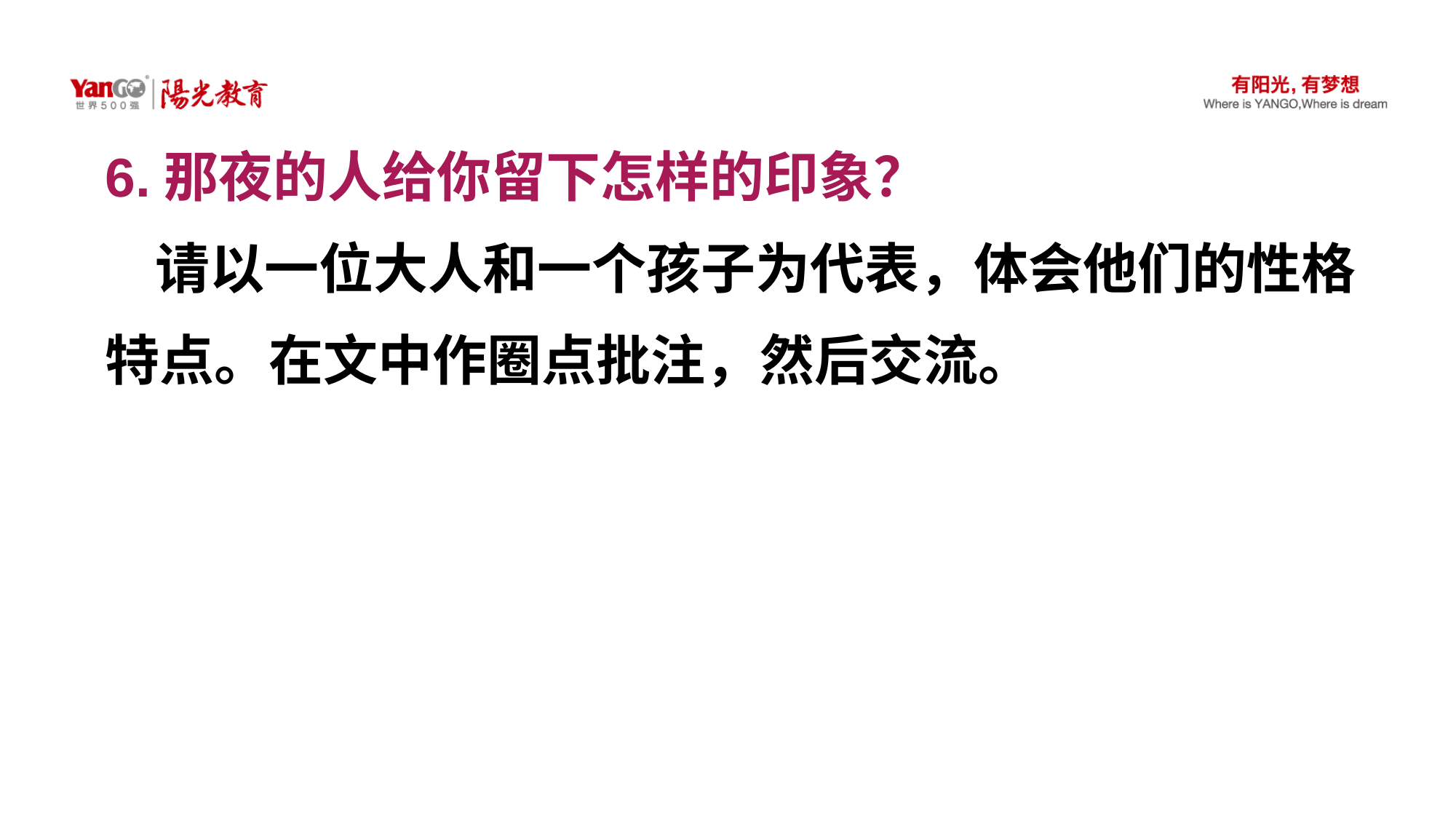

6.那夜的人给你留下怎样的印象？
   请以一位大人和一个孩子为代表，体会他们的性格特点。在文中作圈点批注，然后交流。